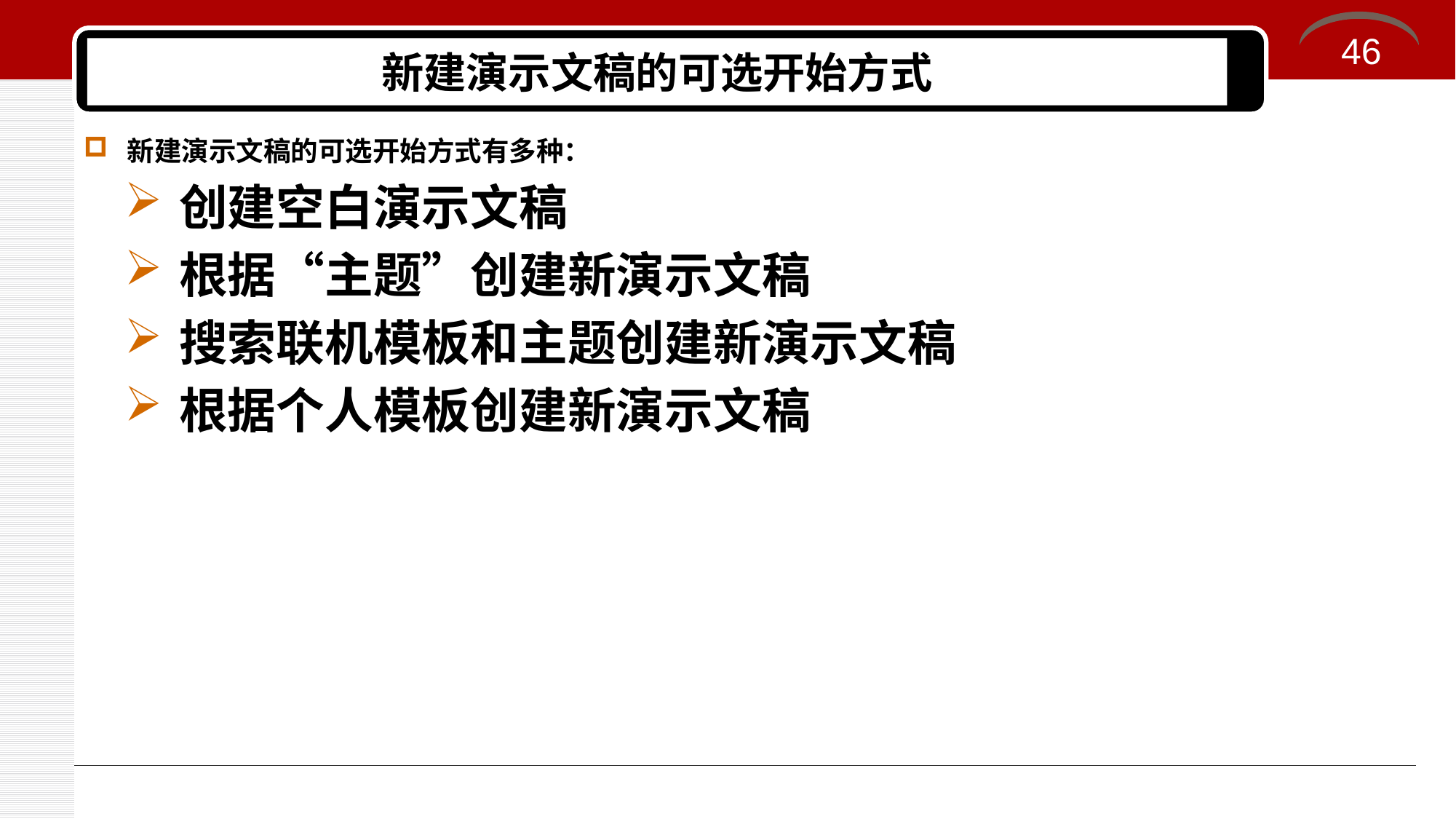

46
# 新建演示文稿的可选开始方式
新建演示文稿的可选开始方式有多种：
创建空白演示文稿
根据“主题”创建新演示文稿
搜索联机模板和主题创建新演示文稿
根据个人模板创建新演示文稿